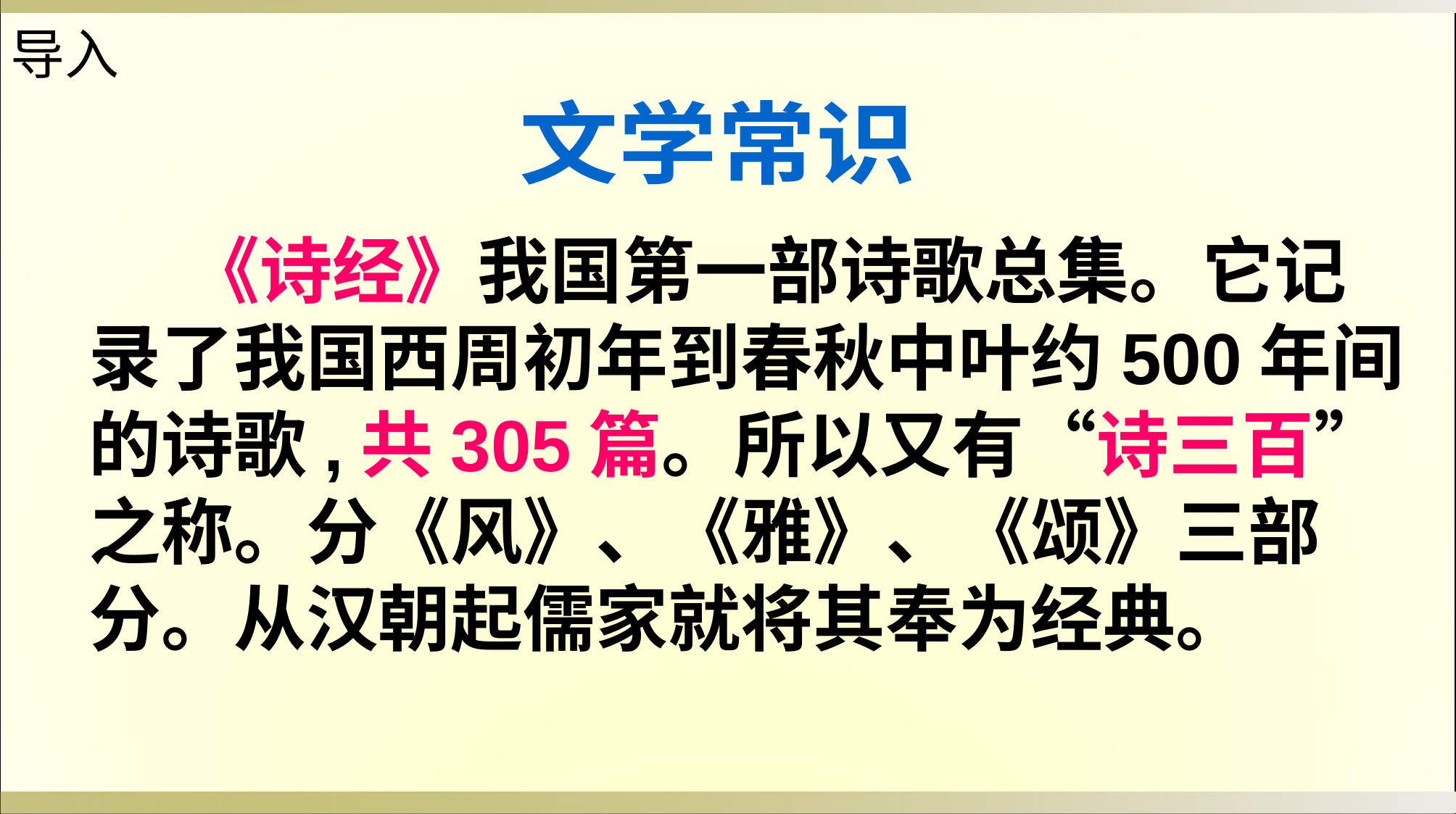

导入
文学常识
      《诗经》我国第一部诗歌总集。它记录了我国西周初年到春秋中叶约500年间的诗歌,共305篇。所以又有“诗三百”之称。分《风》、《雅》、《颂》三部分。从汉朝起儒家就将其奉为经典。